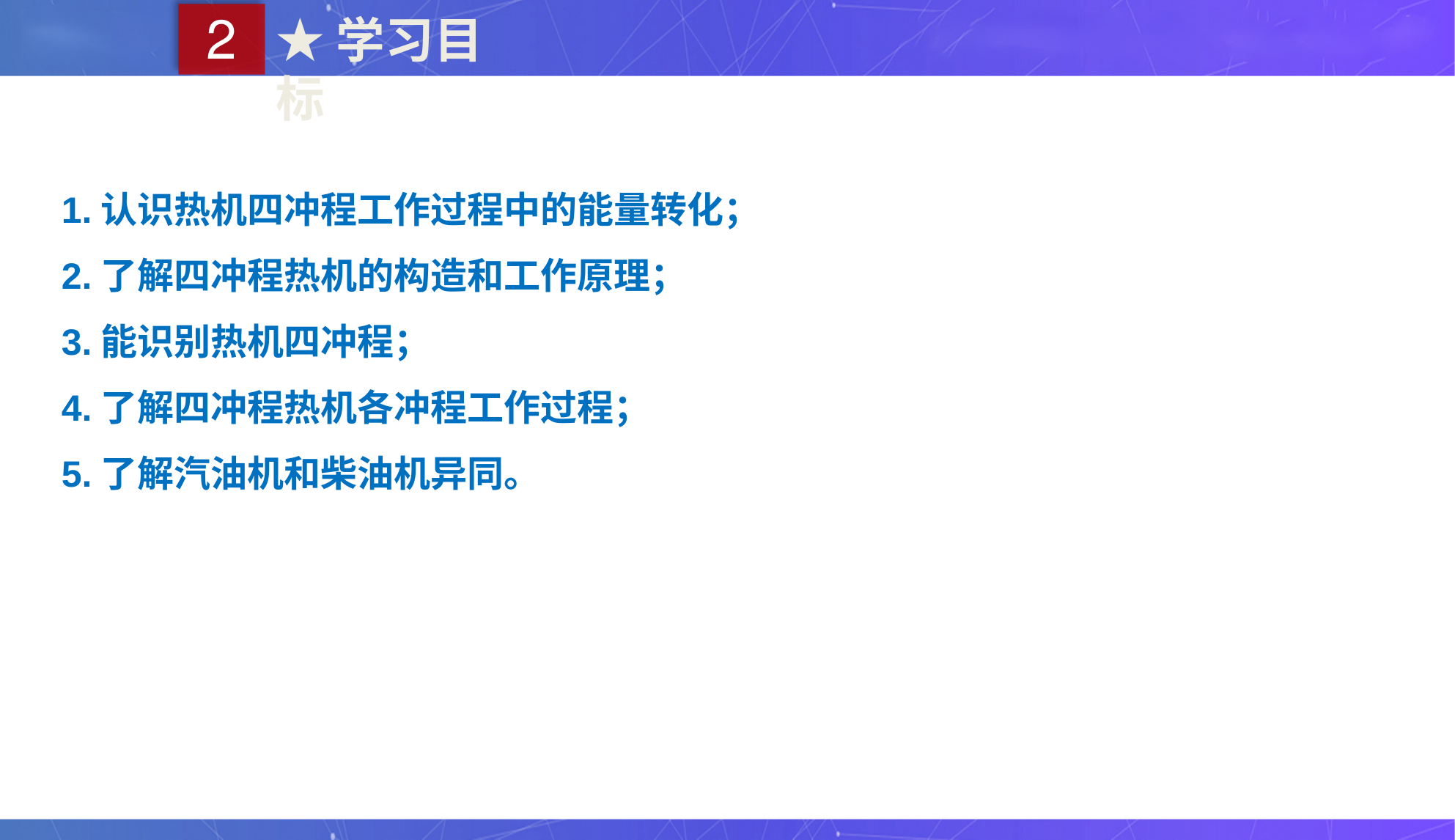

2
★学习目标
1.认识热机四冲程工作过程中的能量转化；
2.了解四冲程热机的构造和工作原理；
3.能识别热机四冲程；
4.了解四冲程热机各冲程工作过程；
5.了解汽油机和柴油机异同。